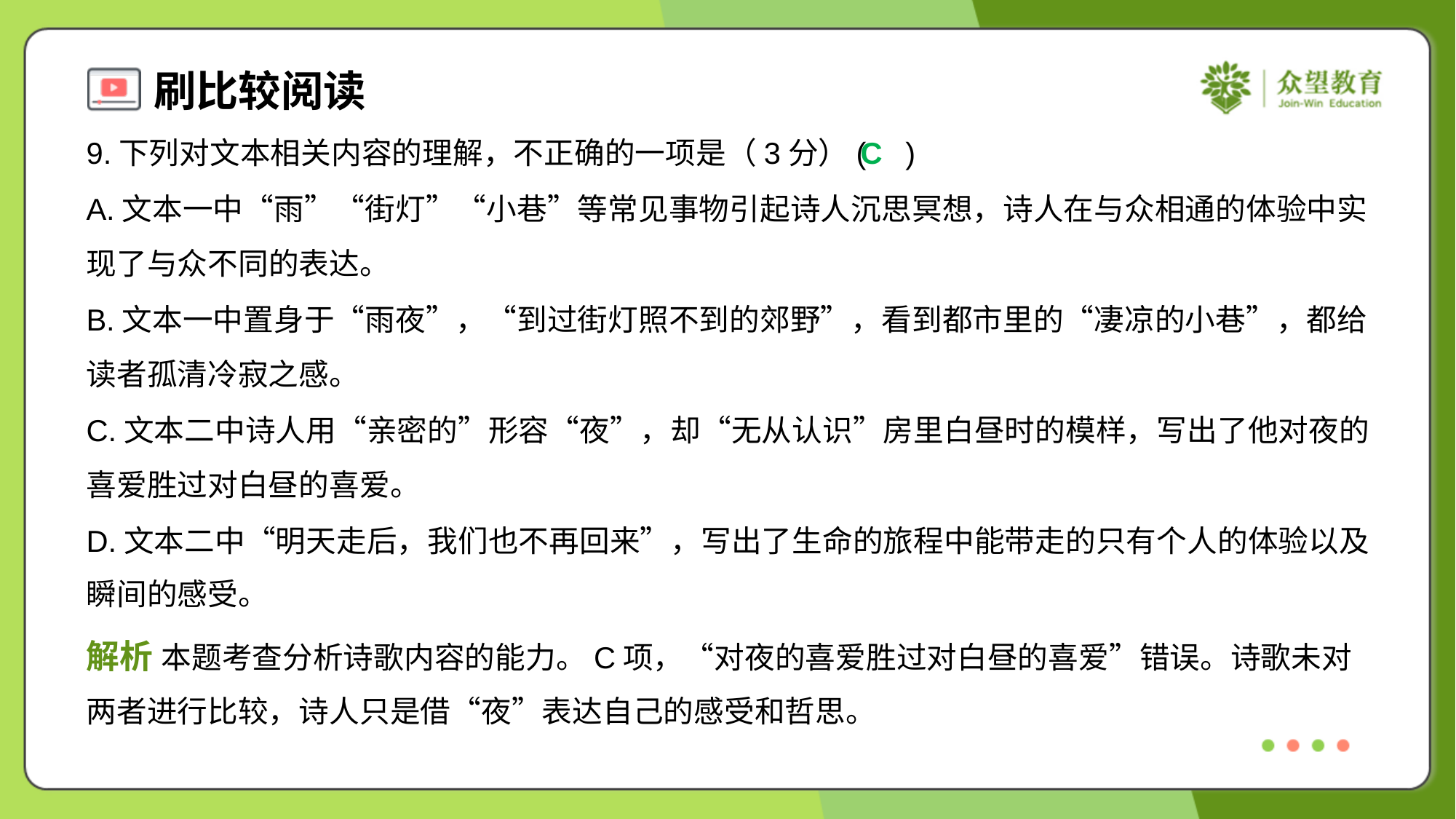

9.下列对文本相关内容的理解，不正确的一项是（3分）(     )
C
A.文本一中“雨”“街灯”“小巷”等常见事物引起诗人沉思冥想，诗人在与众相通的体验中实
现了与众不同的表达。
B.文本一中置身于“雨夜”，“到过街灯照不到的郊野”，看到都市里的“凄凉的小巷”，都给
读者孤清冷寂之感。
C.文本二中诗人用“亲密的”形容“夜”，却“无从认识”房里白昼时的模样，写出了他对夜的
喜爱胜过对白昼的喜爱。
D.文本二中“明天走后，我们也不再回来”，写出了生命的旅程中能带走的只有个人的体验以及
瞬间的感受。
解析 本题考查分析诗歌内容的能力。C项，“对夜的喜爱胜过对白昼的喜爱”错误。诗歌未对
两者进行比较，诗人只是借“夜”表达自己的感受和哲思。